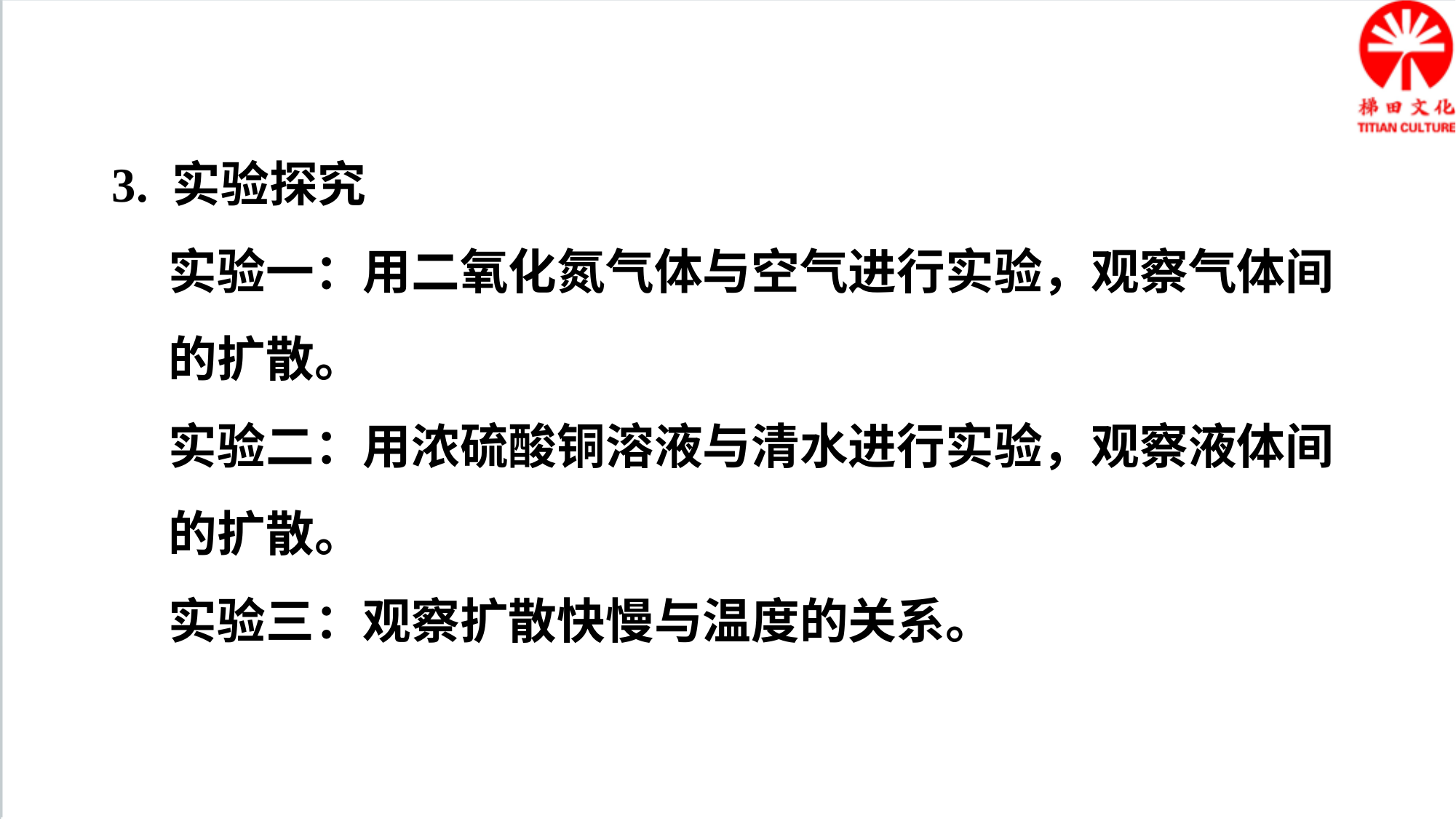

3. 实验探究
实验一：用二氧化氮气体与空气进行实验，观察气体间的扩散。
实验二：用浓硫酸铜溶液与清水进行实验，观察液体间的扩散。
实验三：观察扩散快慢与温度的关系。